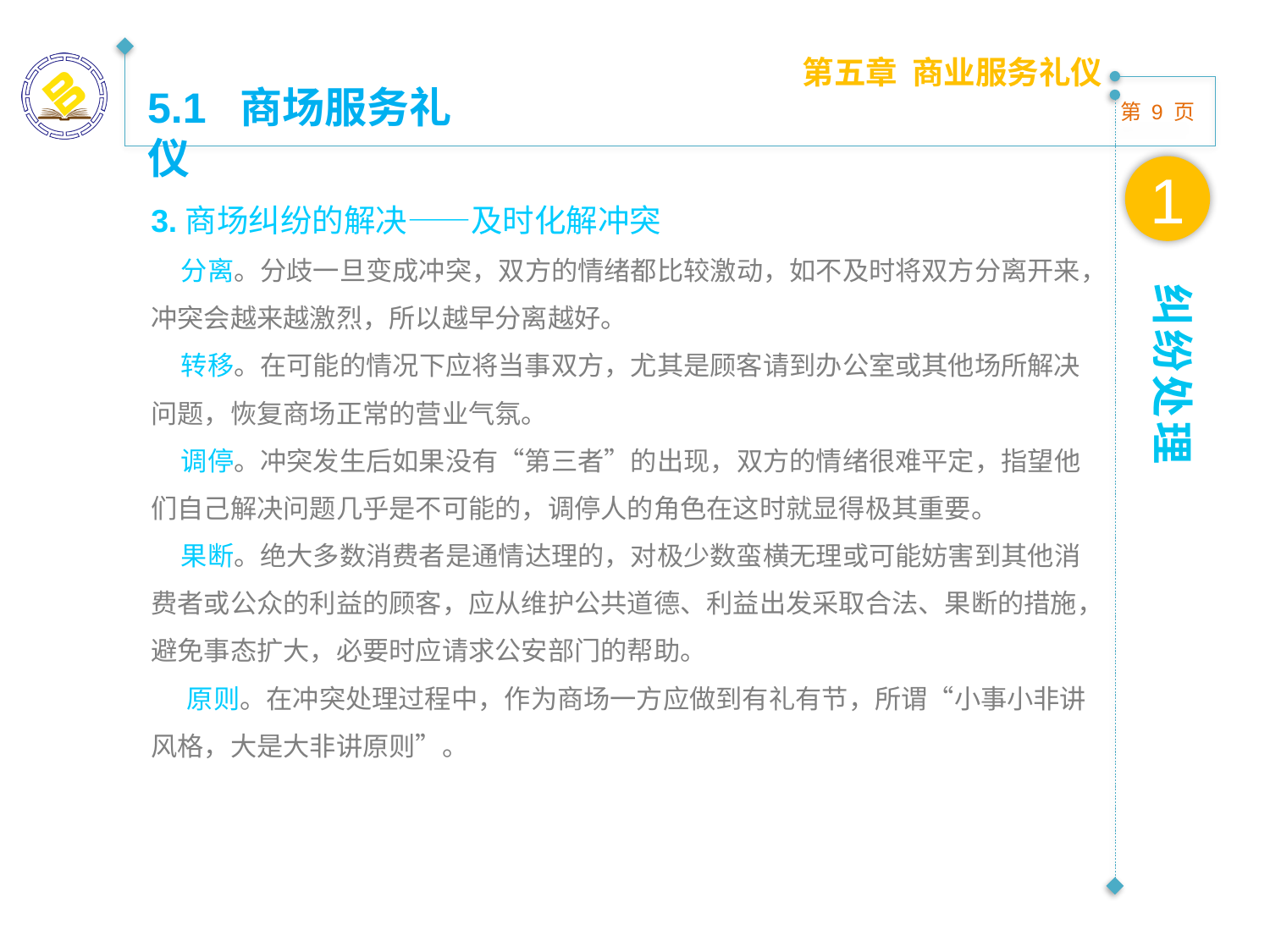

第五章  商业服务礼仪
5.1  商场服务礼仪
1
3.商场纠纷的解决——及时化解冲突
    分离。分歧一旦变成冲突，双方的情绪都比较激动，如不及时将双方分离开来，冲突会越来越激烈，所以越早分离越好。
    转移。在可能的情况下应将当事双方，尤其是顾客请到办公室或其他场所解决问题，恢复商场正常的营业气氛。
    调停。冲突发生后如果没有“第三者”的出现，双方的情绪很难平定，指望他们自己解决问题几乎是不可能的，调停人的角色在这时就显得极其重要。
    果断。绝大多数消费者是通情达理的，对极少数蛮横无理或可能妨害到其他消
费者或公众的利益的顾客，应从维护公共道德、利益出发采取合法、果断的措施，
避免事态扩大，必要时应请求公安部门的帮助。
     原则。在冲突处理过程中，作为商场一方应做到有礼有节，所谓“小事小非讲
风格，大是大非讲原则”。

纠纷处理